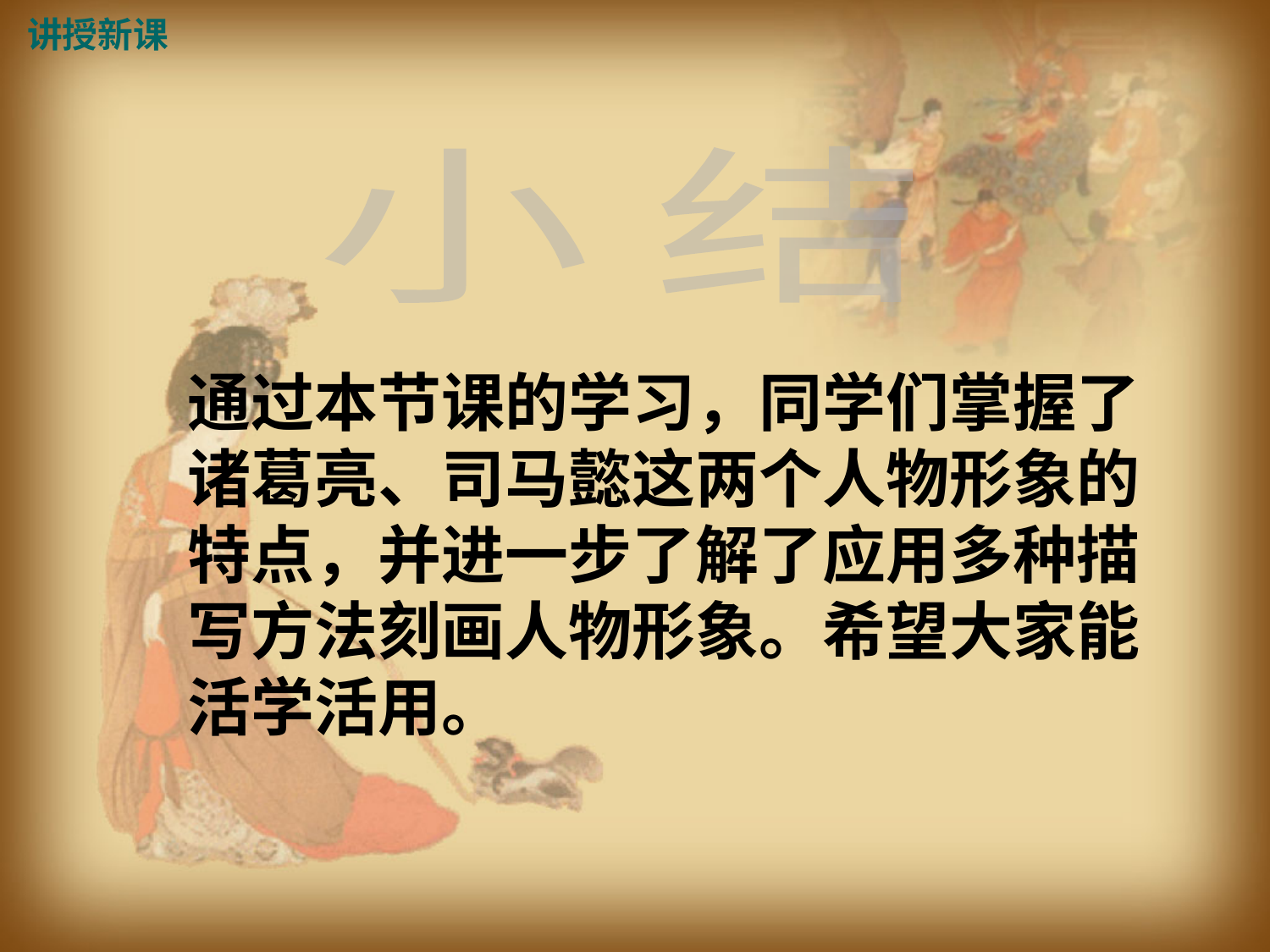

讲授新课
小 结
通过本节课的学习，同学们掌握了诸葛亮、司马懿这两个人物形象的特点，并进一步了解了应用多种描写方法刻画人物形象。希望大家能活学活用。